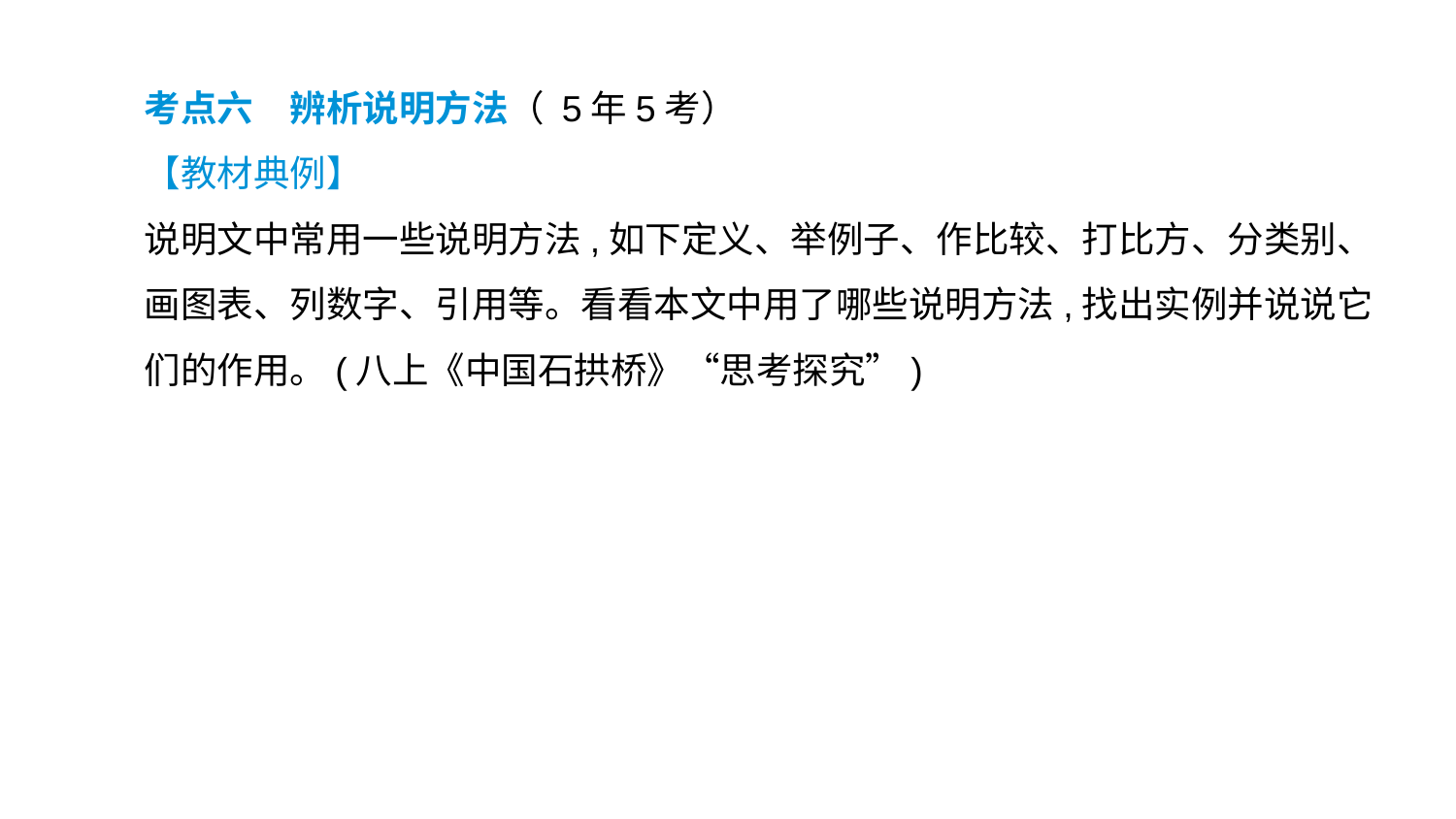

考点六　辨析说明方法（ 5年5考）
【教材典例】
说明文中常用一些说明方法,如下定义、举例子、作比较、打比方、分类别、画图表、列数字、引用等。看看本文中用了哪些说明方法,找出实例并说说它们的作用。(八上《中国石拱桥》“思考探究”)